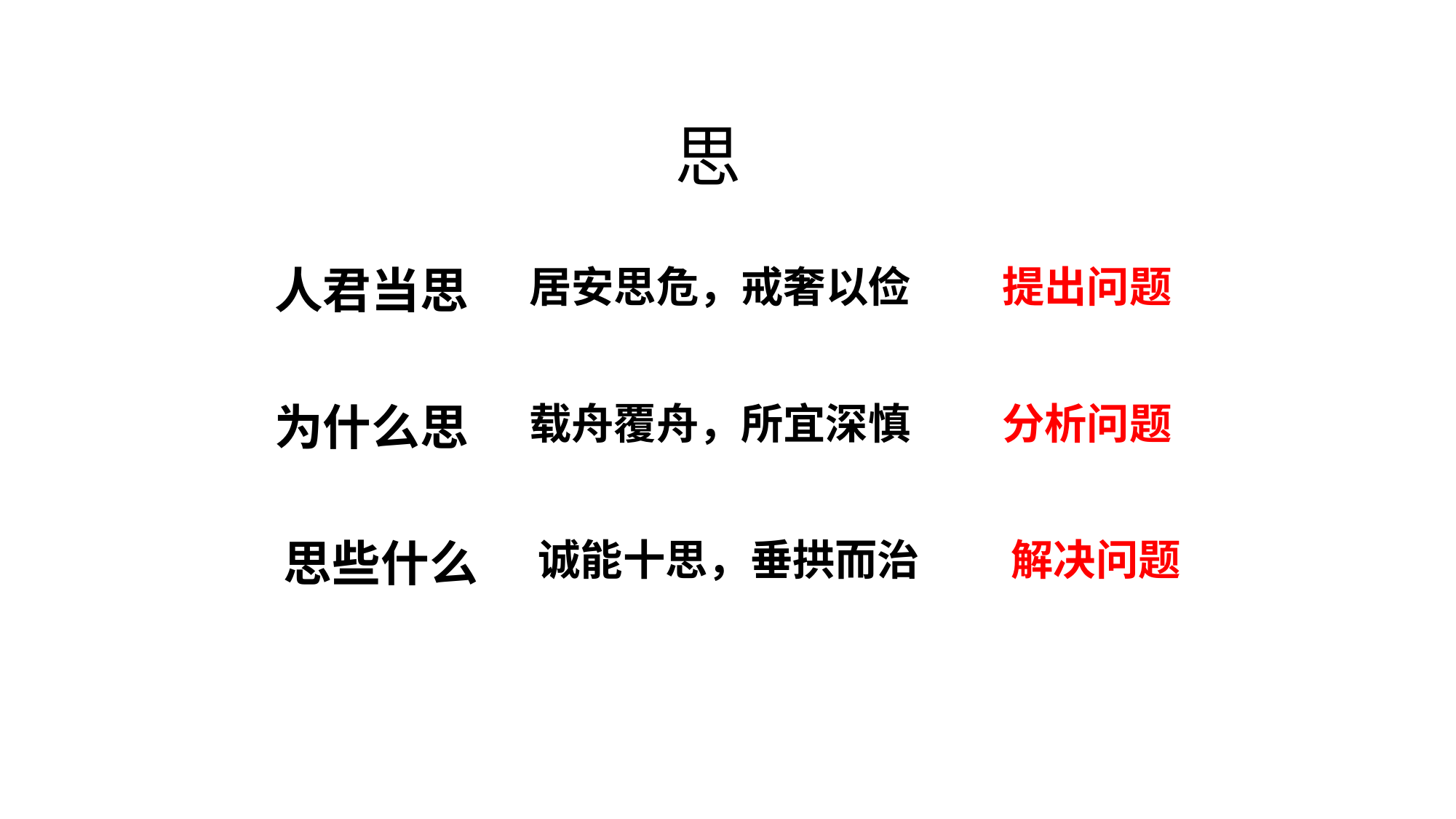

思
人君当思
居安思危，戒奢以俭
提出问题
为什么思
载舟覆舟，所宜深慎
分析问题
思些什么
诚能十思，垂拱而治
解决问题